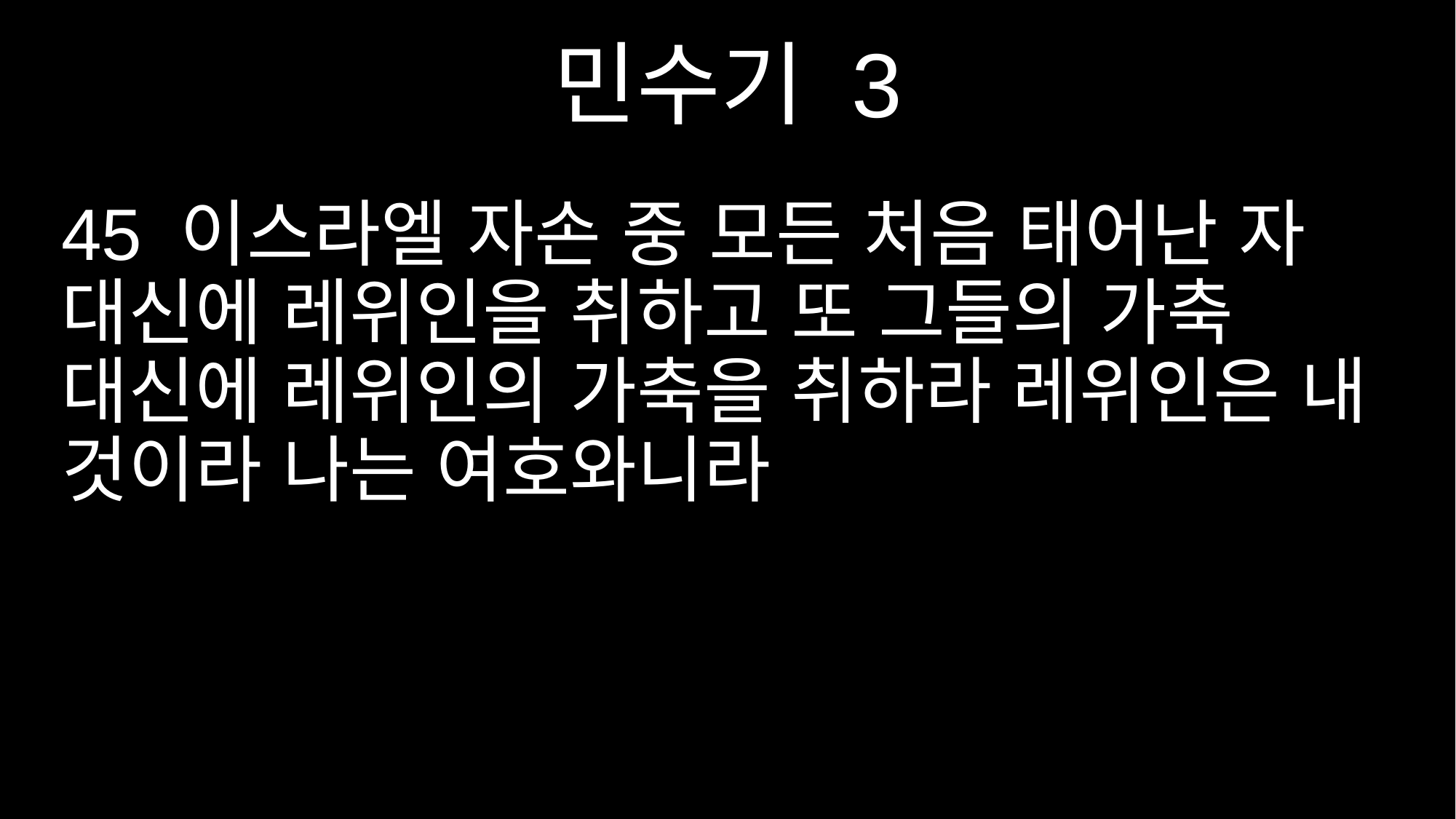

민수기 3
45 이스라엘 자손 중 모든 처음 태어난 자 대신에 레위인을 취하고 또 그들의 가축 대신에 레위인의 가축을 취하라 레위인은 내 것이라 나는 여호와니라